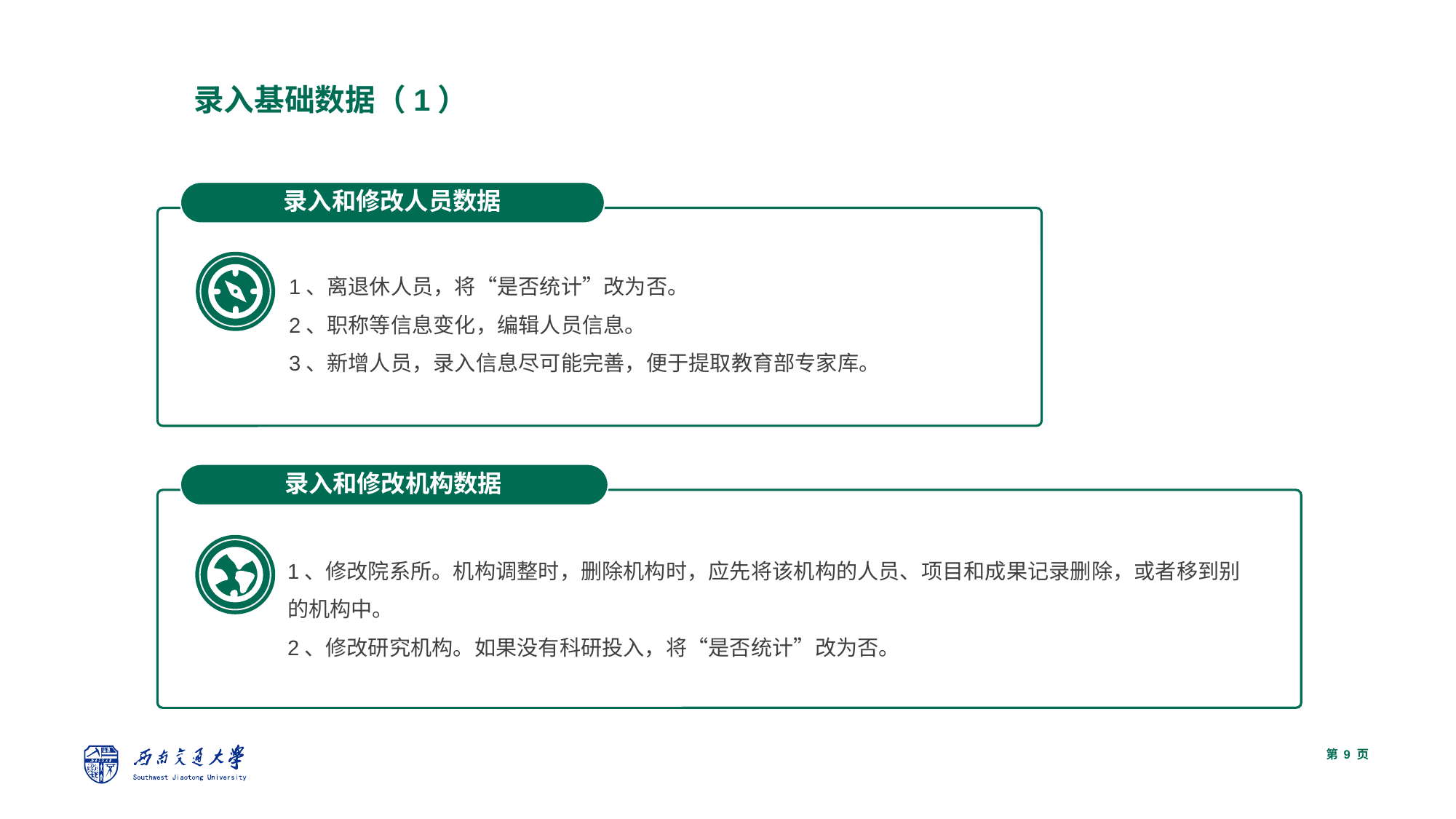

录入基础数据（1）

录入和修改人员数据

1、离退休人员，将“是否统计”改为否。
2、职称等信息变化，编辑人员信息。
3、新增人员，录入信息尽可能完善，便于提取教育部专家库。

录入和修改机构数据

1、修改院系所。机构调整时，删除机构时，应先将该机构的人员、项目和成果记录删除，或者移到别的机构中。
2、修改研究机构。如果没有科研投入，将“是否统计”改为否。
第 9 页